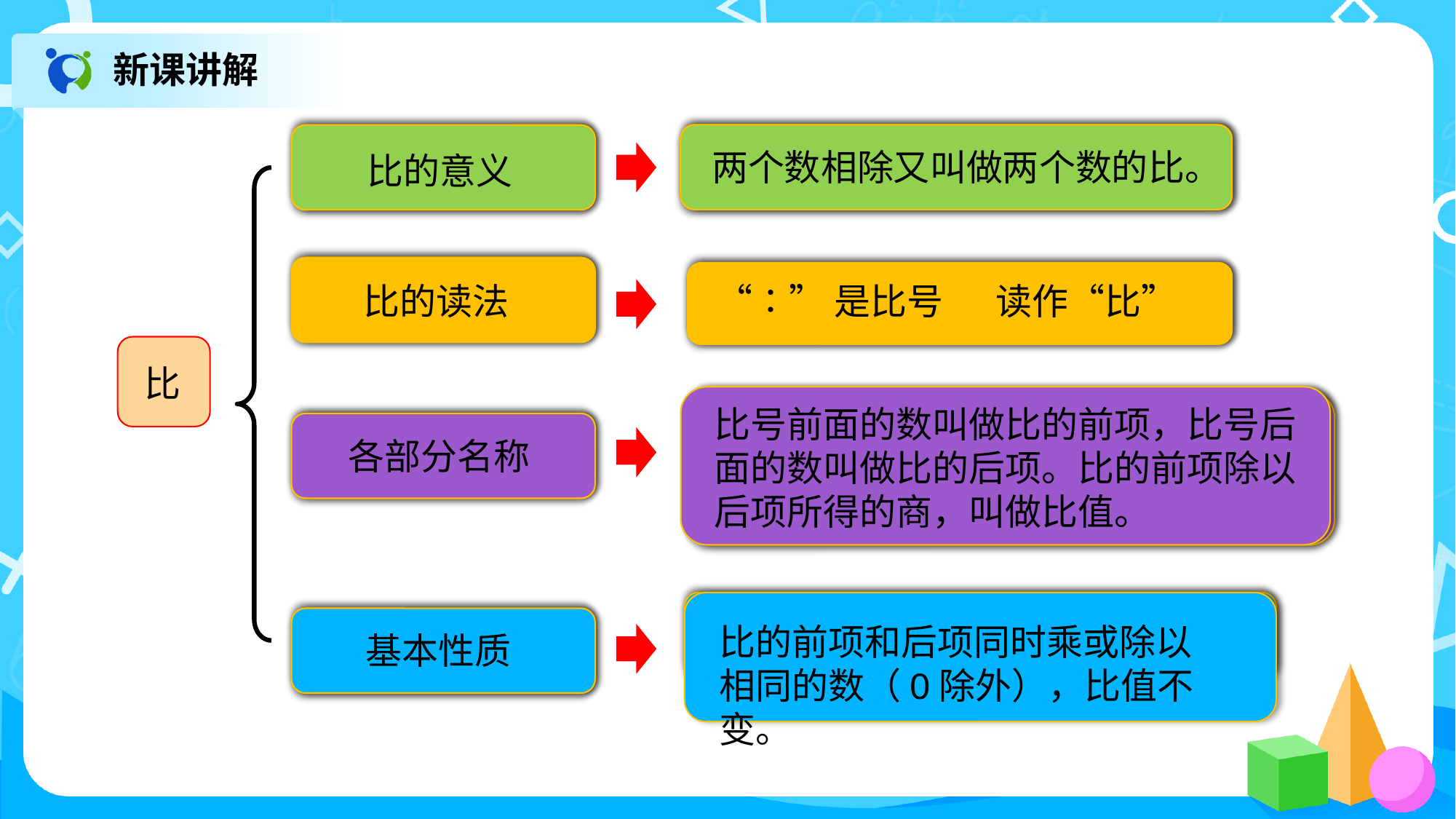

新课讲解

两个数相除又叫做两个数的比。

比的意义

比的读法

“∶”是比号　  读作“比”

比

比号前面的数叫做比的前项，比号后
面的数叫做比的后项。比的前项除以
后项所得的商，叫做比值。

各部分名称

比的前项和后项同时乘或除以相同的数（0除外），比值不变。

基本性质